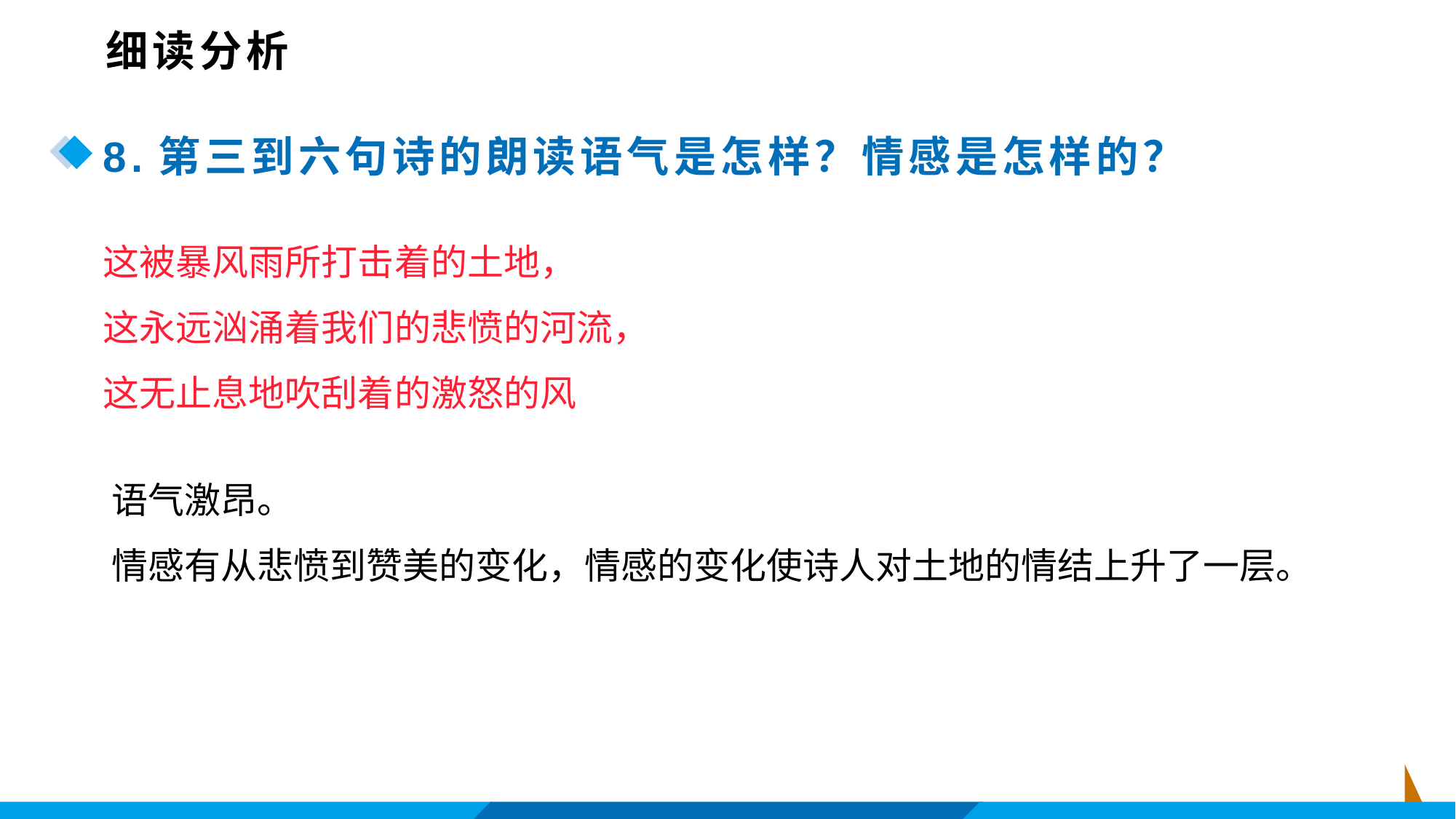

细读分析
8.第三到六句诗的朗读语气是怎样？情感是怎样的？

这被暴风雨所打击着的土地，
这永远汹涌着我们的悲愤的河流，
这无止息地吹刮着的激怒的风
语气激昂。
情感有从悲愤到赞美的变化，情感的变化使诗人对土地的情结上升了一层。